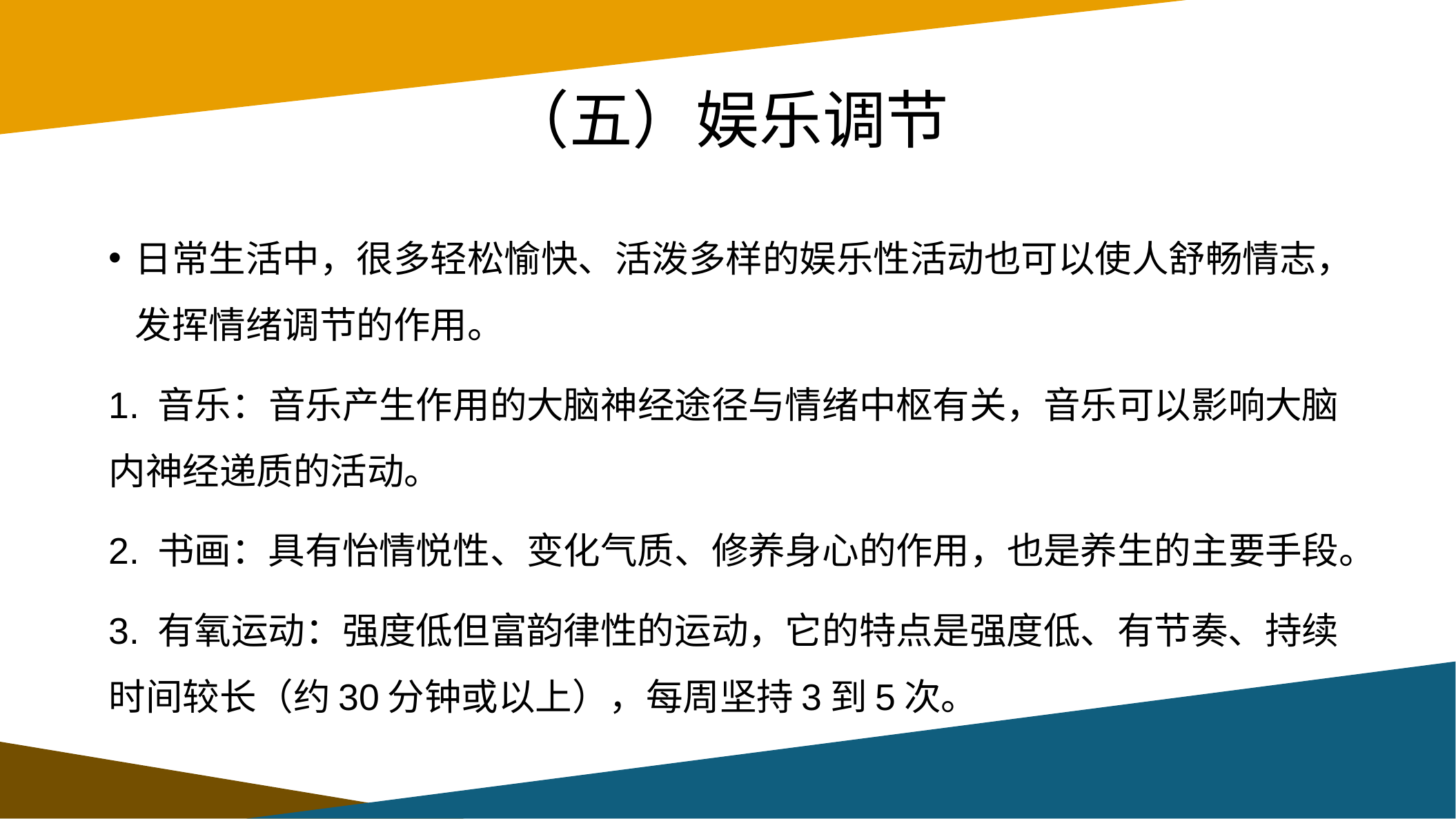

# （五）娱乐调节
日常生活中，很多轻松愉快、活泼多样的娱乐性活动也可以使人舒畅情志，发挥情绪调节的作用。
1. 音乐：音乐产生作用的大脑神经途径与情绪中枢有关，音乐可以影响大脑内神经递质的活动。
2. 书画：具有怡情悦性、变化气质、修养身心的作用，也是养生的主要手段。
3. 有氧运动：强度低但富韵律性的运动，它的特点是强度低、有节奏、持续时间较长（约30分钟或以上），每周坚持3到5次。